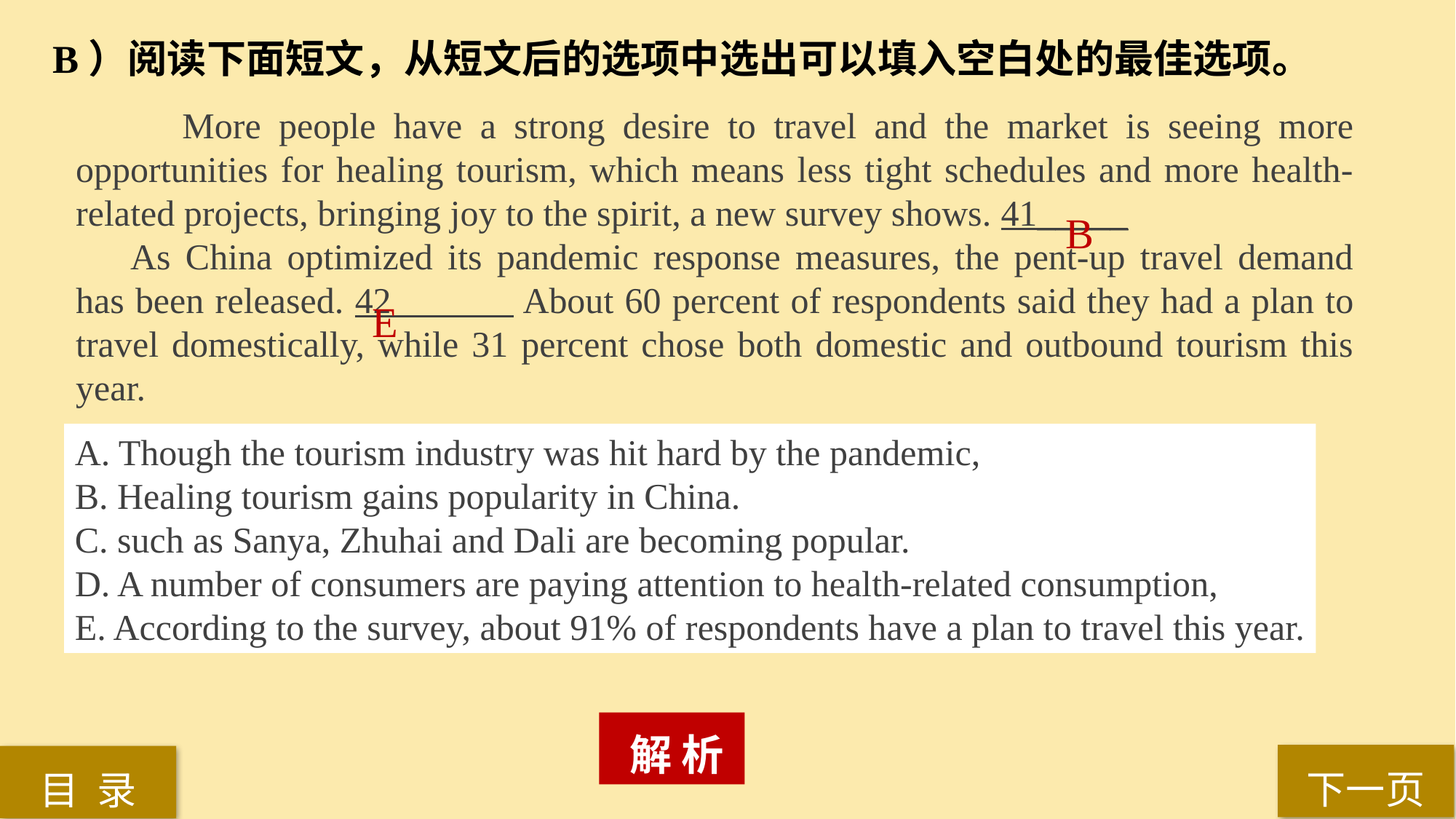

B）阅读下面短文，从短文后的选项中选出可以填入空白处的最佳选项。
      More people have a strong desire to travel and the market is seeing more opportunities for healing tourism, which means less tight schedules and more health-related projects, bringing joy to the spirit, a new survey shows. 41_____
As China optimized its pandemic response measures, the pent-up travel demand has been released. 42            About 60 percent of respondents said they had a plan to travel domestically, while 31 percent chose both domestic and outbound tourism this year.
B
E
A. Though the tourism industry was hit hard by the pandemic,
B. Healing tourism gains popularity in China.
C. such as Sanya, Zhuhai and Dali are becoming popular.
D. A number of consumers are paying attention to health-related consumption,
E. According to the survey, about 91% of respondents have a plan to travel this year.
 解 析